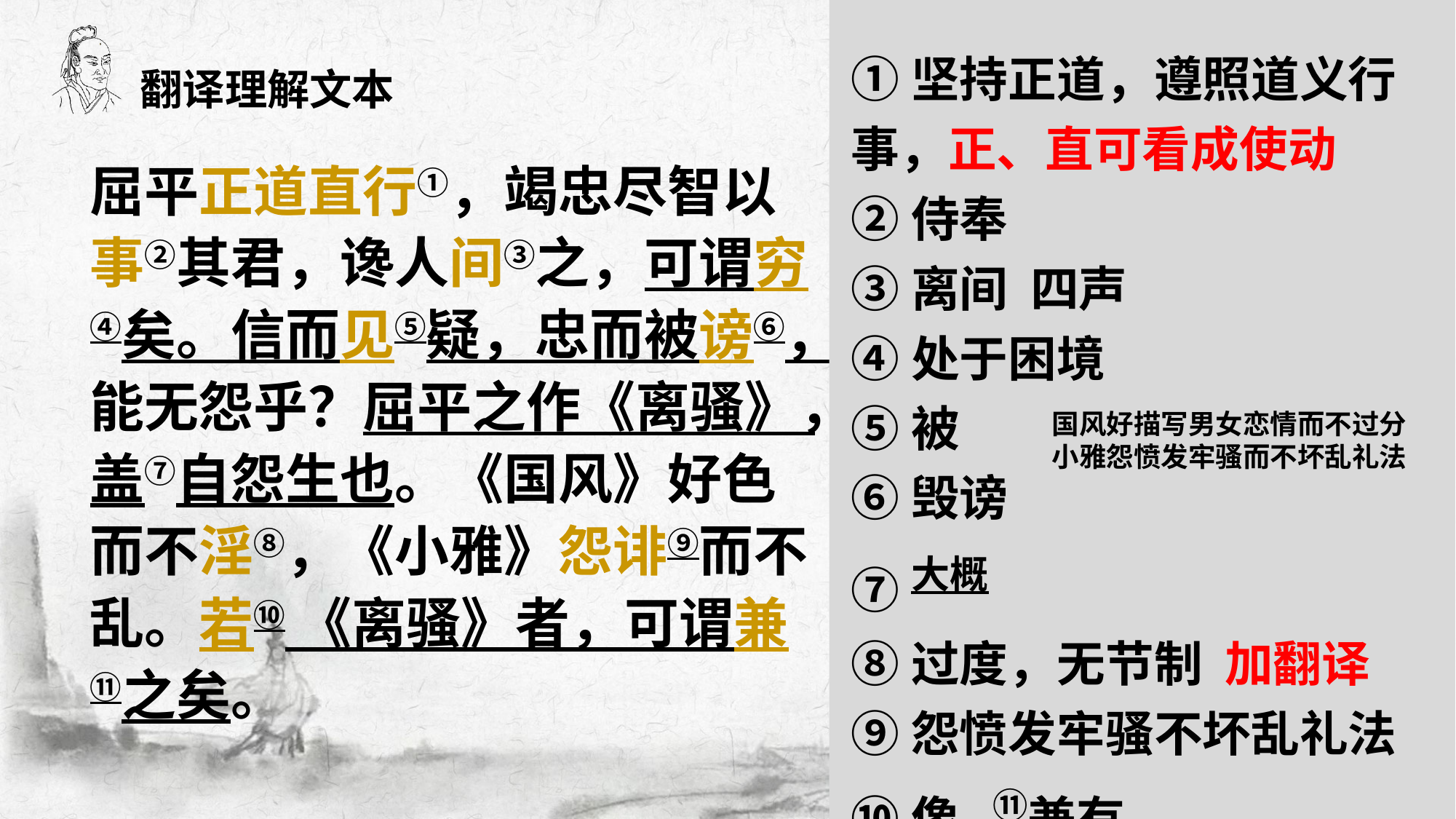

①坚持正道，遵照道义行事，正、直可看成使动
②侍奉
③离间  四声
④处于困境
⑤被
⑥毁谤
⑦大概
⑧过度，无节制  加翻译
⑨怨愤发牢骚不坏乱礼法
⑩像   ⑪兼有
翻译理解文本
屈平正道直行①，竭忠尽智以事②其君，谗人间③之，可谓穷④矣。信而见⑤疑，忠而被谤⑥，能无怨乎？屈平之作《离骚》，盖⑦自怨生也。《国风》好色而不淫⑧，《小雅》怨诽⑨而不乱。若⑩ 《离骚》者，可谓兼⑪之矣。
国风好描写男女恋情而不过分
小雅怨愤发牢骚而不坏乱礼法